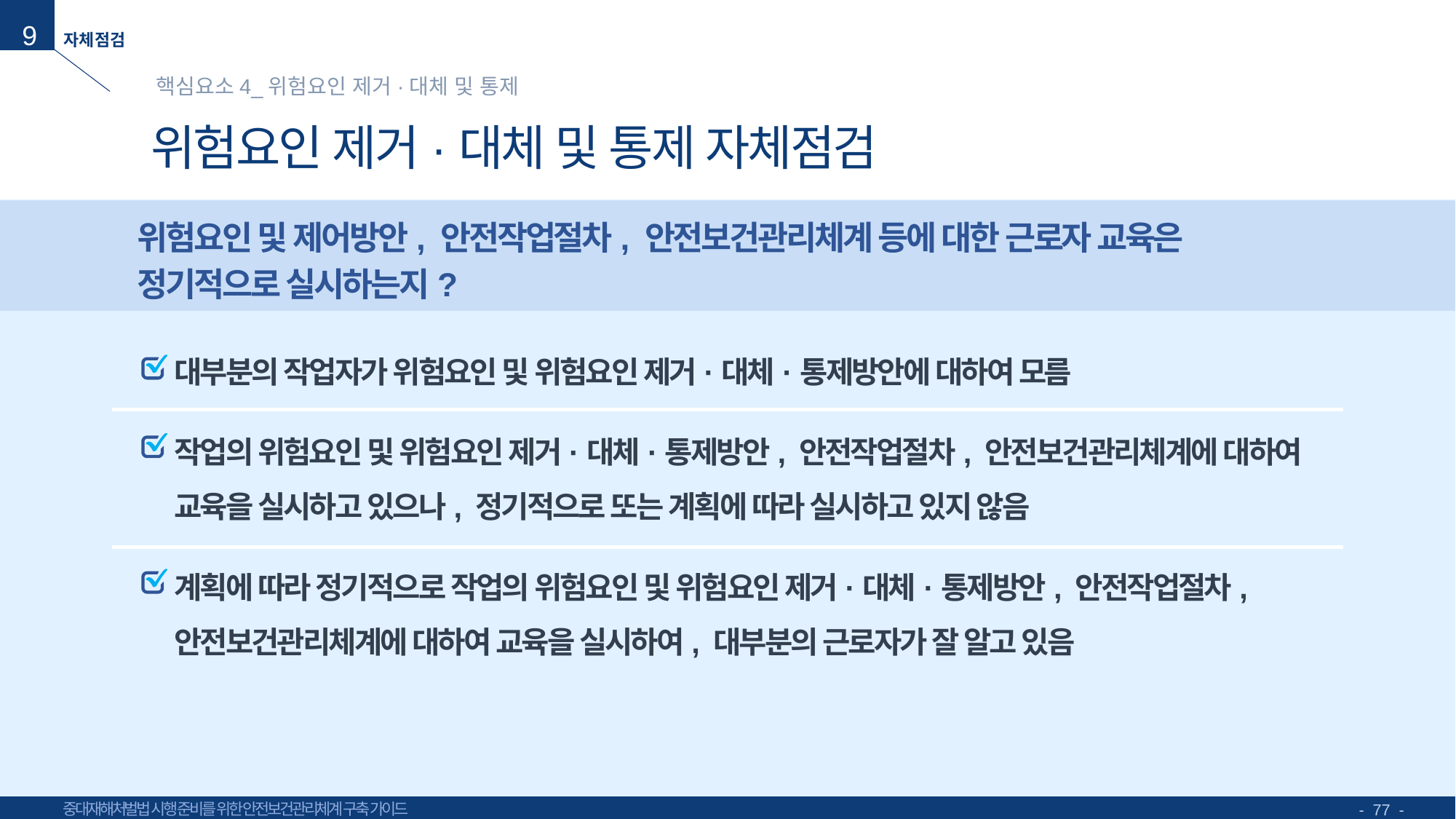

9
핵심요소4_위험요인 제거·대체 및 통제
# 위험요인 제거·대체 및 통제 자체점검

위험요인 및 제어방안, 안전작업절차, 안전보건관리체계 등에 대한 근로자 교육은
정기적으로 실시하는지?
대부분의 작업자가 위험요인 및 위험요인 제거·대체·통제방안에 대하여 모름
작업의 위험요인 및 위험요인 제거·대체·통제방안, 안전작업절차, 안전보건관리체계에 대하여
교육을 실시하고 있으나, 정기적으로 또는 계획에 따라 실시하고 있지 않음
계획에 따라 정기적으로 작업의 위험요인 및 위험요인 제거·대체·통제방안, 안전작업절차,
안전보건관리체계에 대하여 교육을 실시하여, 대부분의 근로자가 잘 알고 있음

-  77  -